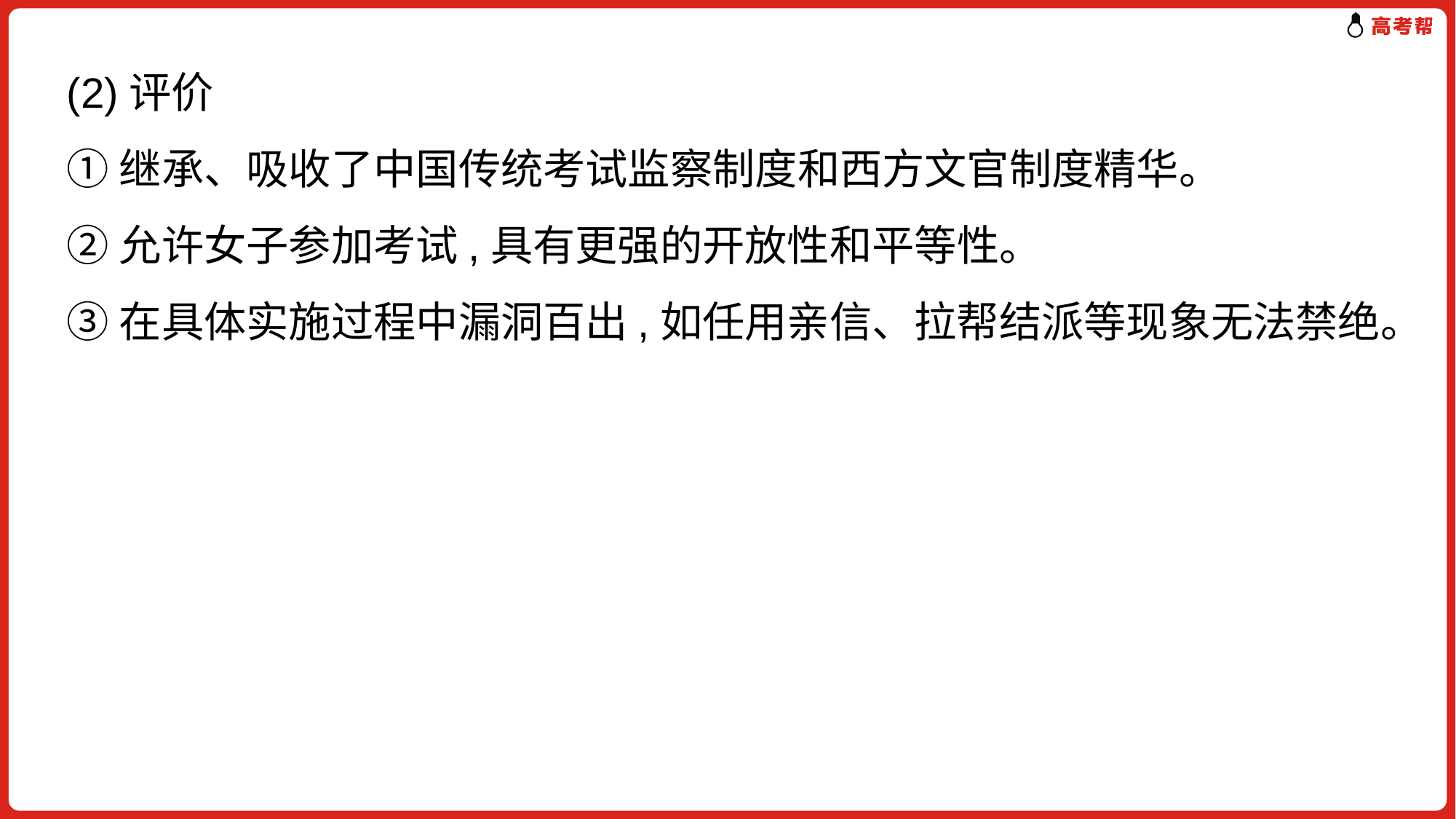

(2)评价
①继承、吸收了中国传统考试监察制度和西方文官制度精华。
②允许女子参加考试,具有更强的开放性和平等性。
③在具体实施过程中漏洞百出,如任用亲信、拉帮结派等现象无法禁绝。